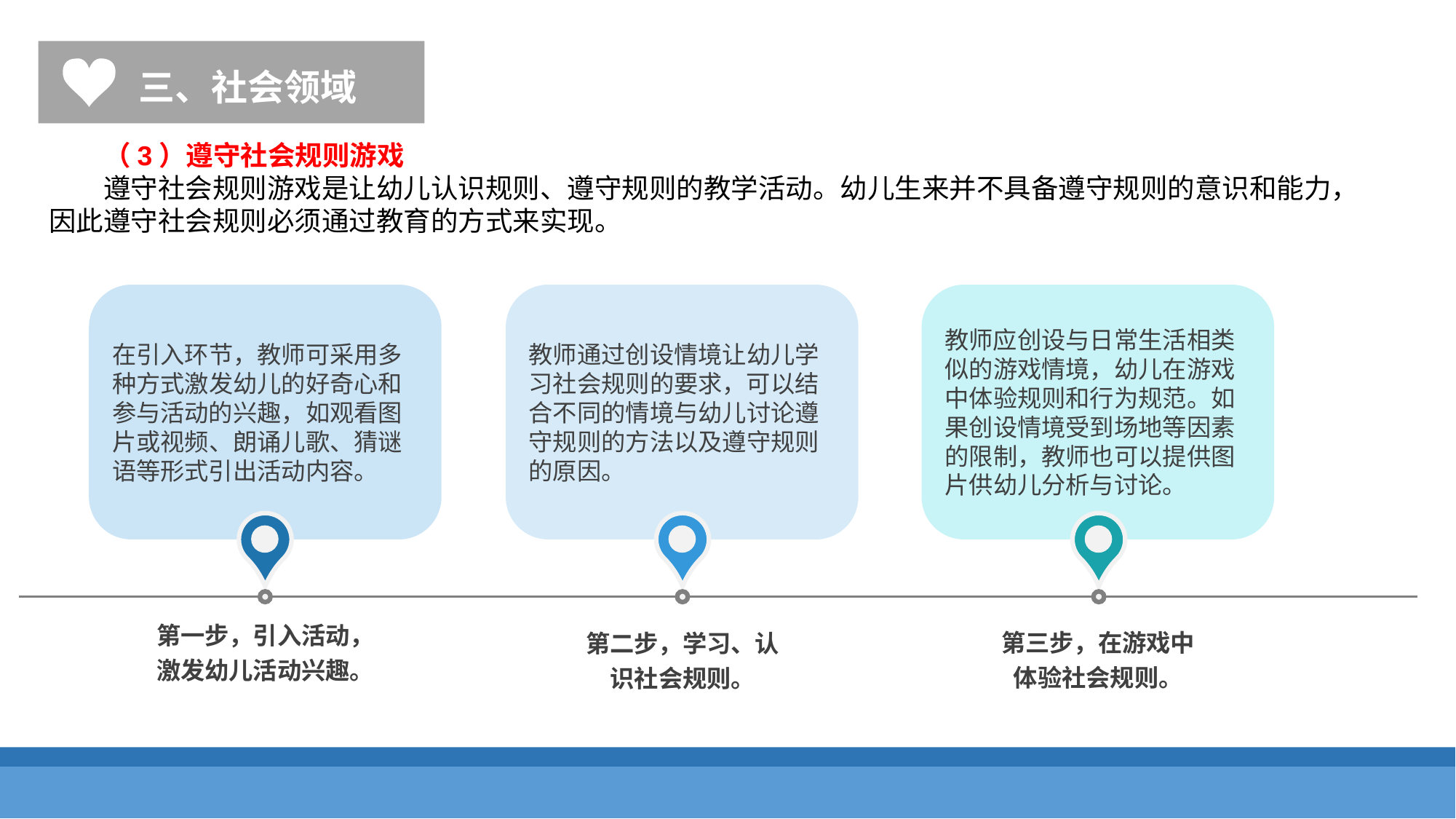

三、社会领域
（3）遵守社会规则游戏
遵守社会规则游戏是让幼儿认识规则、遵守规则的教学活动。幼儿生来并不具备遵守规则的意识和能力，因此遵守社会规则必须通过教育的方式来实现。
在引入环节，教师可采用多种方式激发幼儿的好奇心和参与活动的兴趣，如观看图片或视频、朗诵儿歌、猜谜语等形式引出活动内容。
教师通过创设情境让幼儿学习社会规则的要求，可以结合不同的情境与幼儿讨论遵守规则的方法以及遵守规则的原因。
教师应创设与日常生活相类似的游戏情境，幼儿在游戏中体验规则和行为规范。如果创设情境受到场地等因素的限制，教师也可以提供图片供幼儿分析与讨论。

第一步，引入活动，激发幼儿活动兴趣。
第三步，在游戏中体验社会规则。
第二步，学习、认识社会规则。